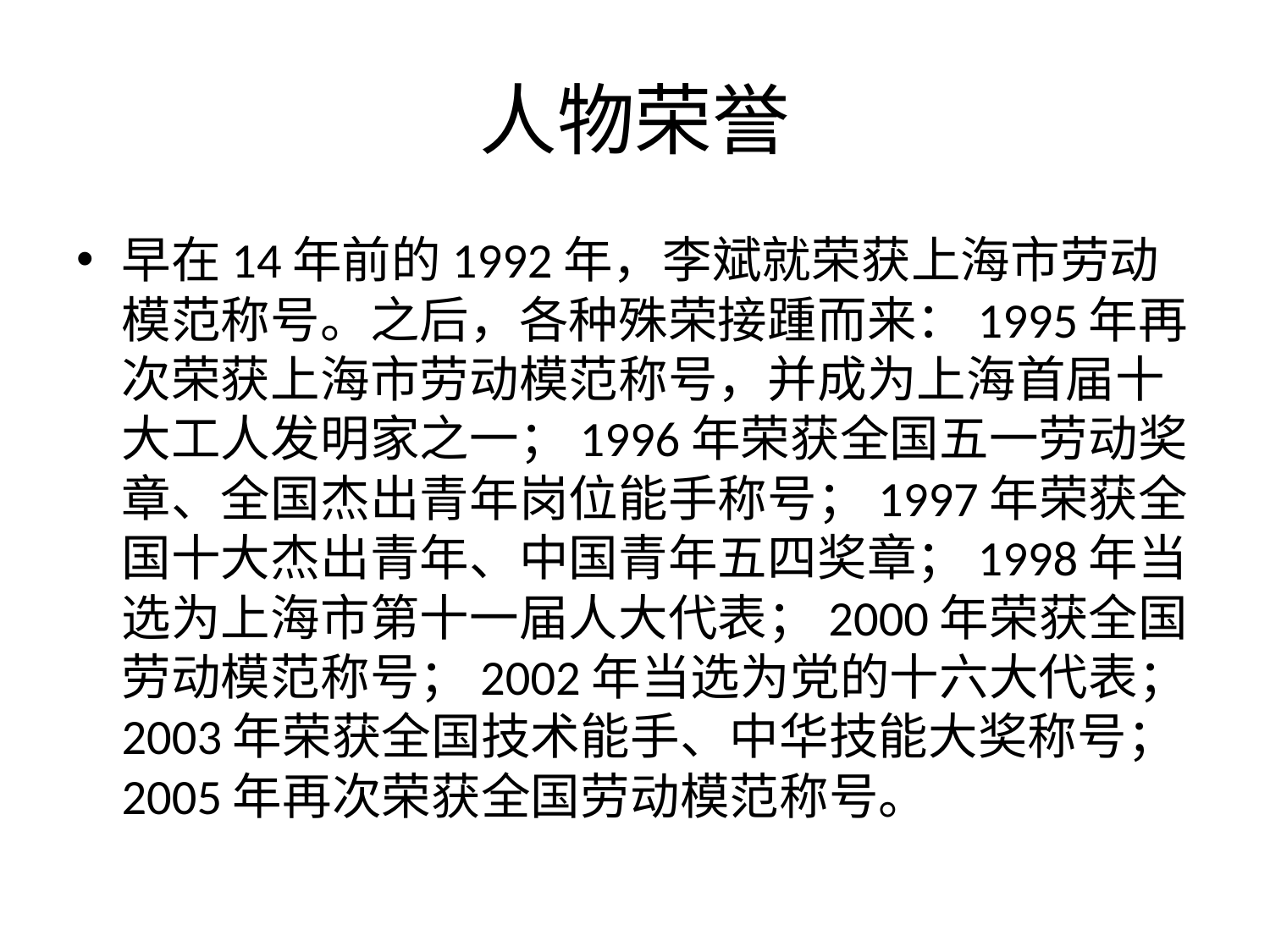

# 人物荣誉
早在14年前的1992年，李斌就荣获上海市劳动模范称号。之后，各种殊荣接踵而来：1995年再次荣获上海市劳动模范称号，并成为上海首届十大工人发明家之一；1996年荣获全国五一劳动奖章、全国杰出青年岗位能手称号；1997年荣获全国十大杰出青年、中国青年五四奖章；1998年当选为上海市第十一届人大代表；2000年荣获全国劳动模范称号；2002年当选为党的十六大代表；2003年荣获全国技术能手、中华技能大奖称号；2005年再次荣获全国劳动模范称号。